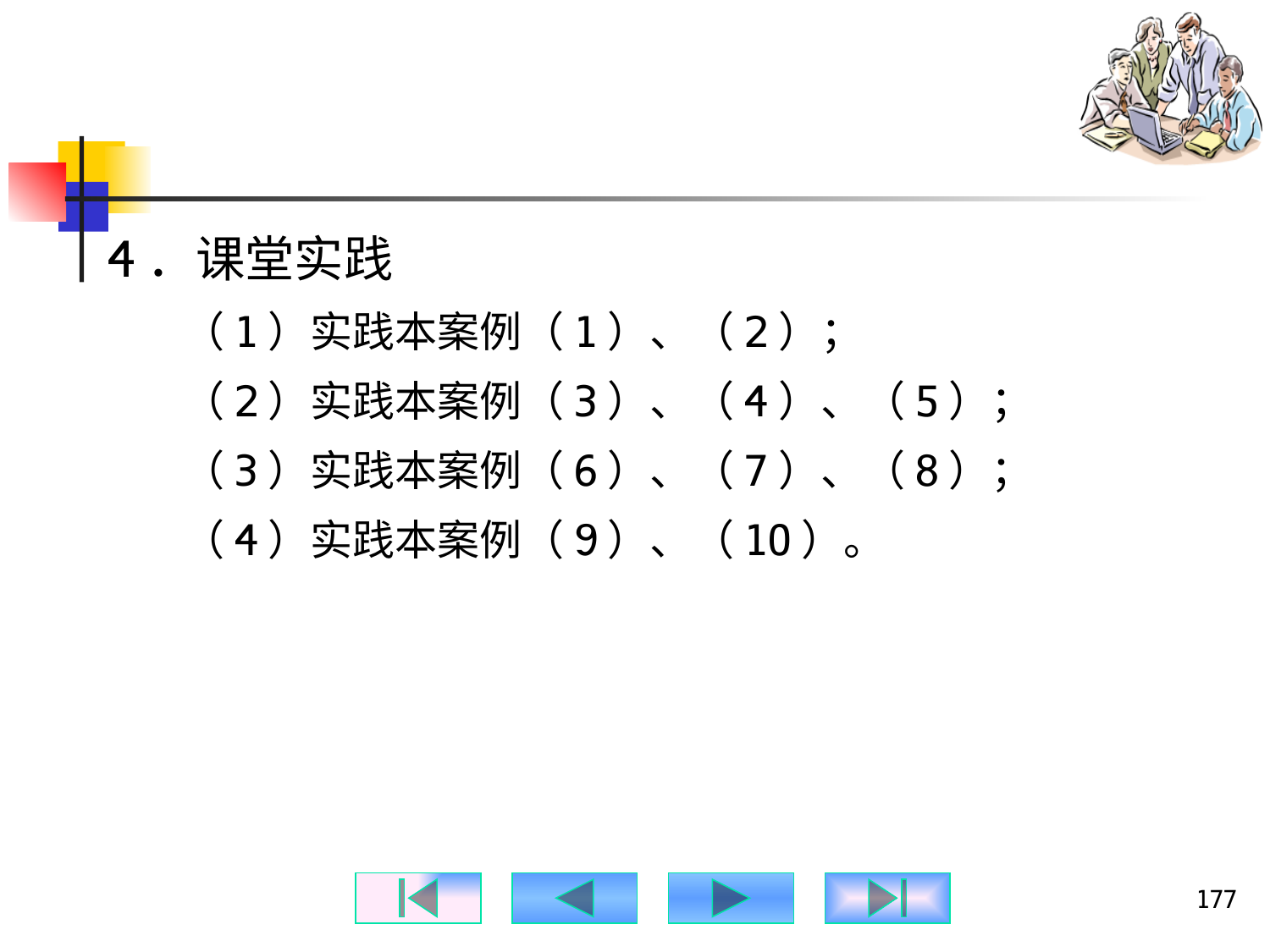

#
4．课堂实践
（1）实践本案例（1）、（2）；
（2）实践本案例（3）、（4）、（5）；
（3）实践本案例（6）、（7）、（8）；
（4）实践本案例（9）、（10）。
177